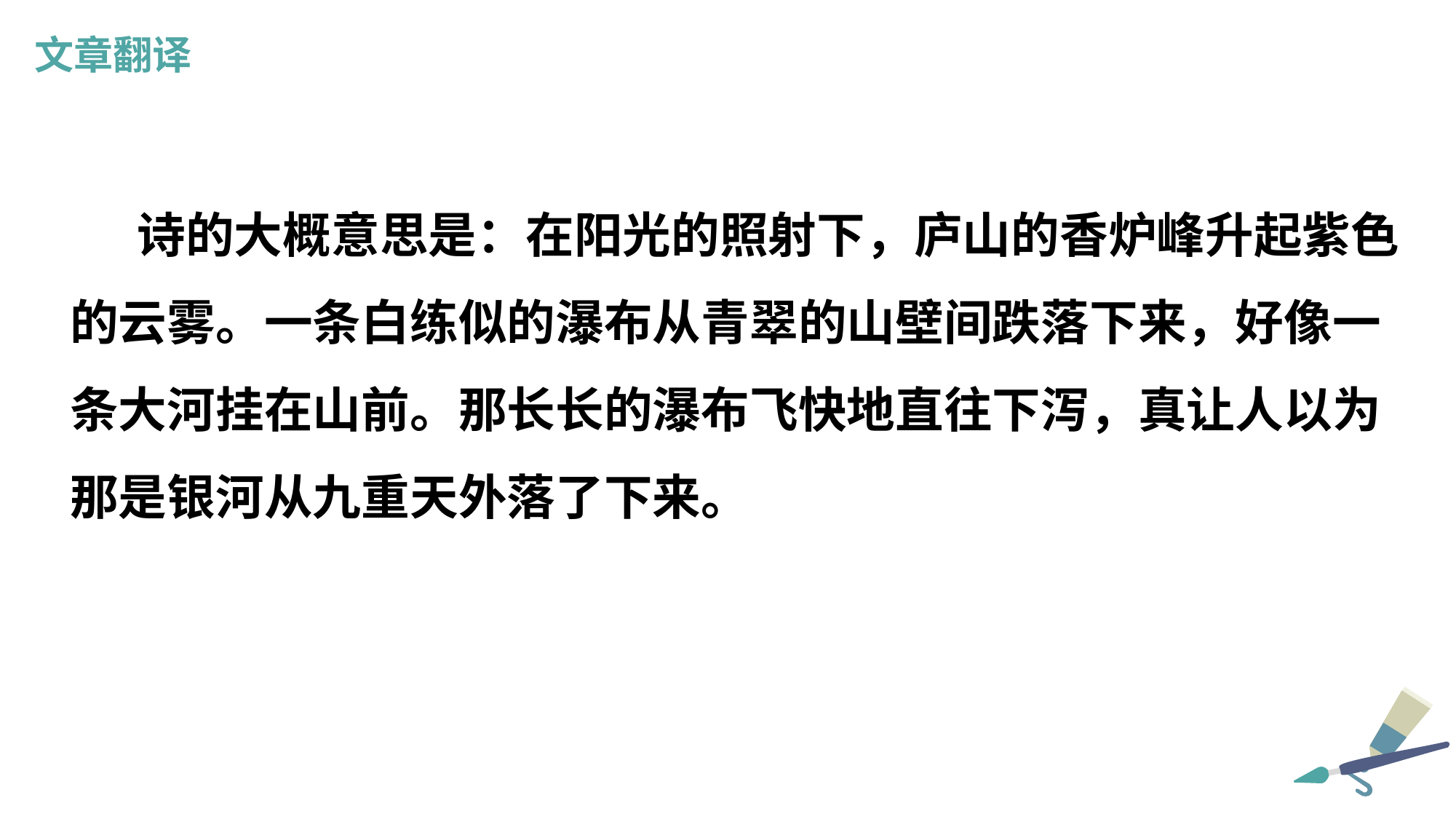

文章翻译
     诗的大概意思是：在阳光的照射下，庐山的香炉峰升起紫色的云雾。一条白练似的瀑布从青翠的山壁间跌落下来，好像一条大河挂在山前。那长长的瀑布飞快地直往下泻，真让人以为那是银河从九重天外落了下来。